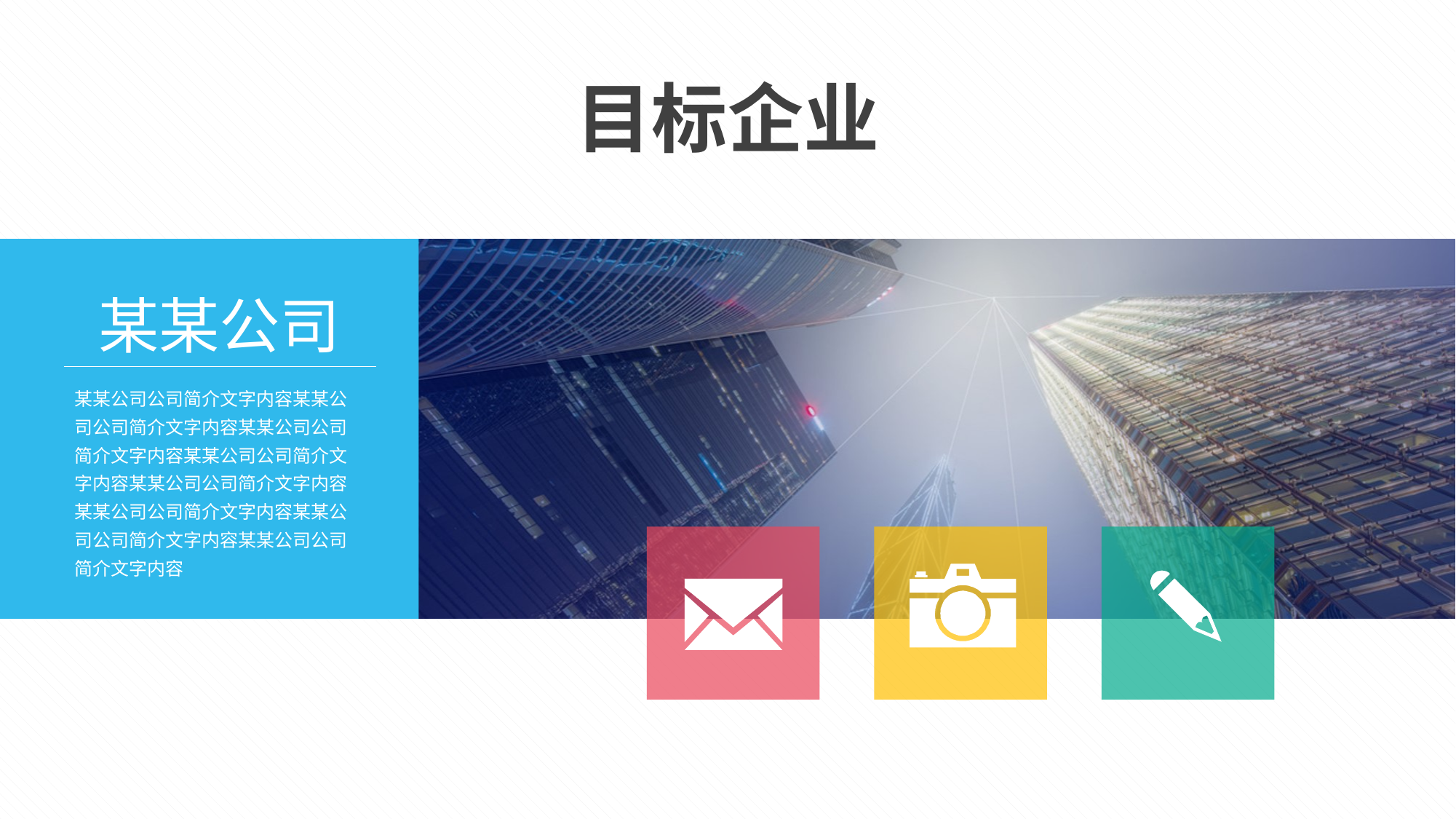

目标企业

某某公司
某某公司公司简介文字内容某某公司公司简介文字内容某某公司公司简介文字内容某某公司公司简介文字内容某某公司公司简介文字内容某某公司公司简介文字内容某某公司公司简介文字内容某某公司公司简介文字内容